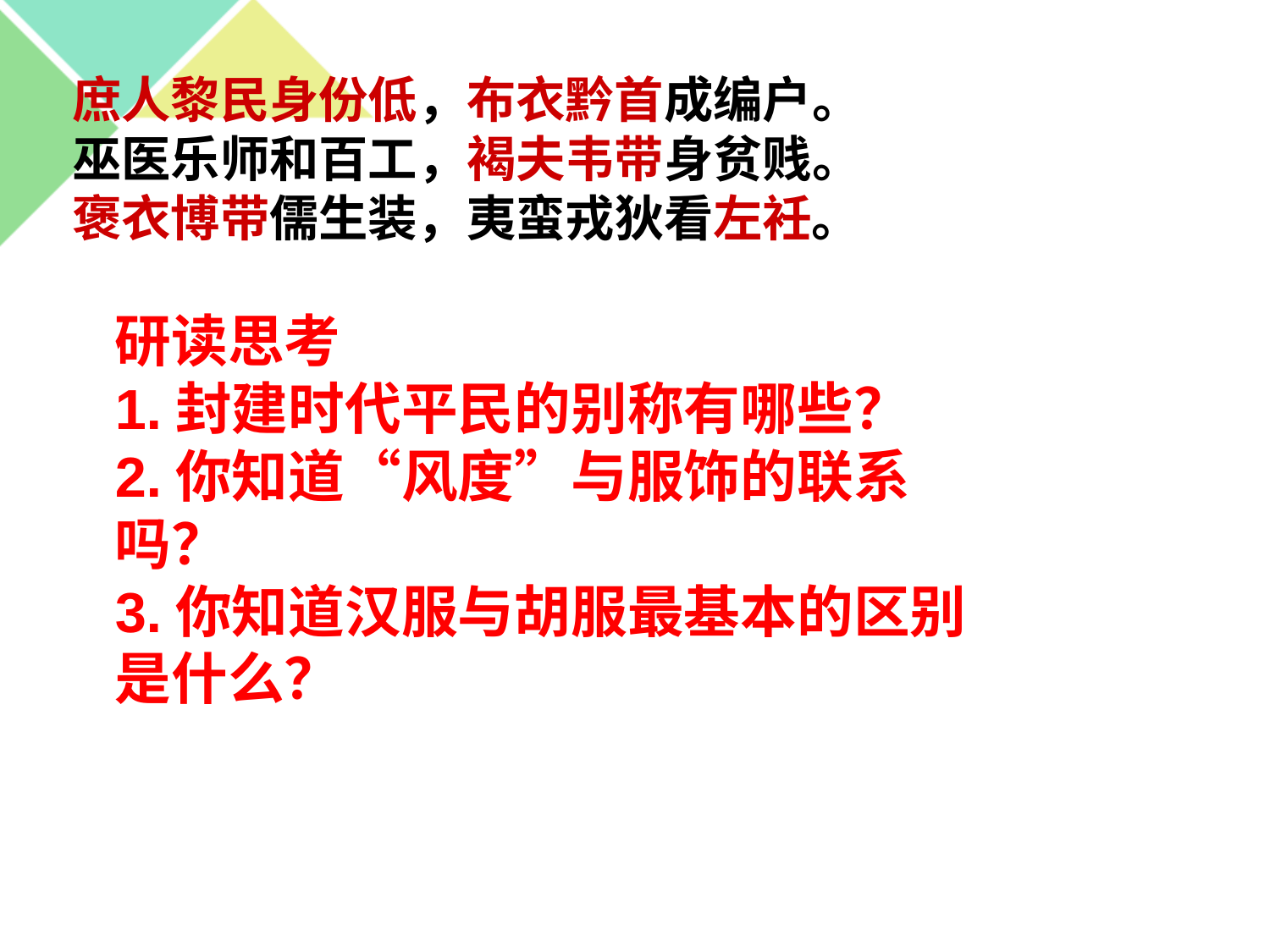

庶人黎民身份低，布衣黔首成编户。
巫医乐师和百工，褐夫韦带身贫贱。
褒衣博带儒生装，夷蛮戎狄看左衽。

研读思考
1.封建时代平民的别称有哪些？
2.你知道“风度”与服饰的联系吗？
3.你知道汉服与胡服最基本的区别是什么？